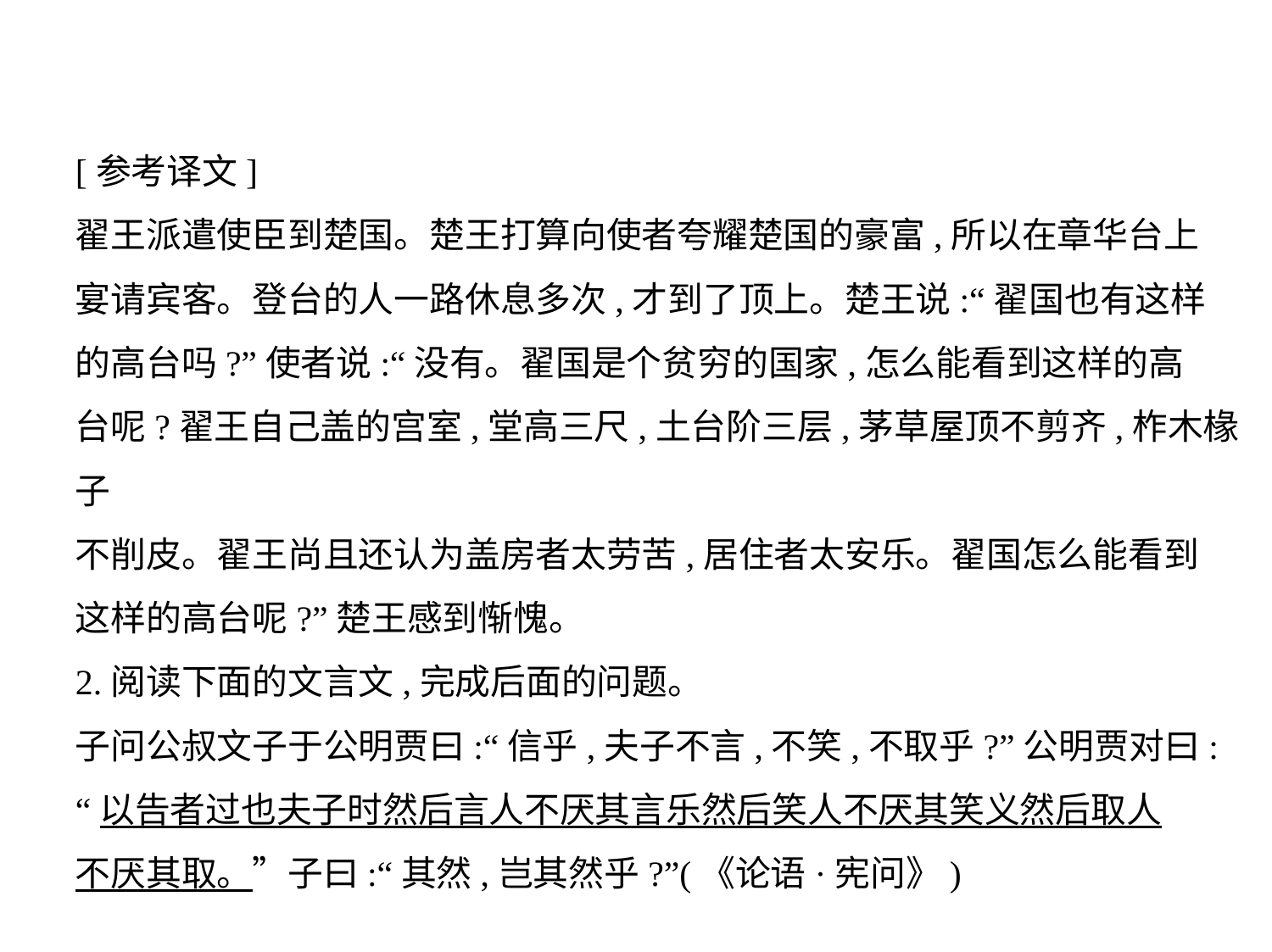

[参考译文]
翟王派遣使臣到楚国。楚王打算向使者夸耀楚国的豪富,所以在章华台上
宴请宾客。登台的人一路休息多次,才到了顶上。楚王说:“翟国也有这样
的高台吗?”使者说:“没有。翟国是个贫穷的国家,怎么能看到这样的高
台呢?翟王自己盖的宫室,堂高三尺,土台阶三层,茅草屋顶不剪齐,柞木椽子
不削皮。翟王尚且还认为盖房者太劳苦,居住者太安乐。翟国怎么能看到
这样的高台呢?”楚王感到惭愧。
2.阅读下面的文言文,完成后面的问题。
子问公叔文子于公明贾曰:“信乎,夫子不言,不笑,不取乎?”公明贾对曰:
“以告者过也夫子时然后言人不厌其言乐然后笑人不厌其笑义然后取人
不厌其取。”子曰:“其然,岂其然乎?”(《论语·宪问》)